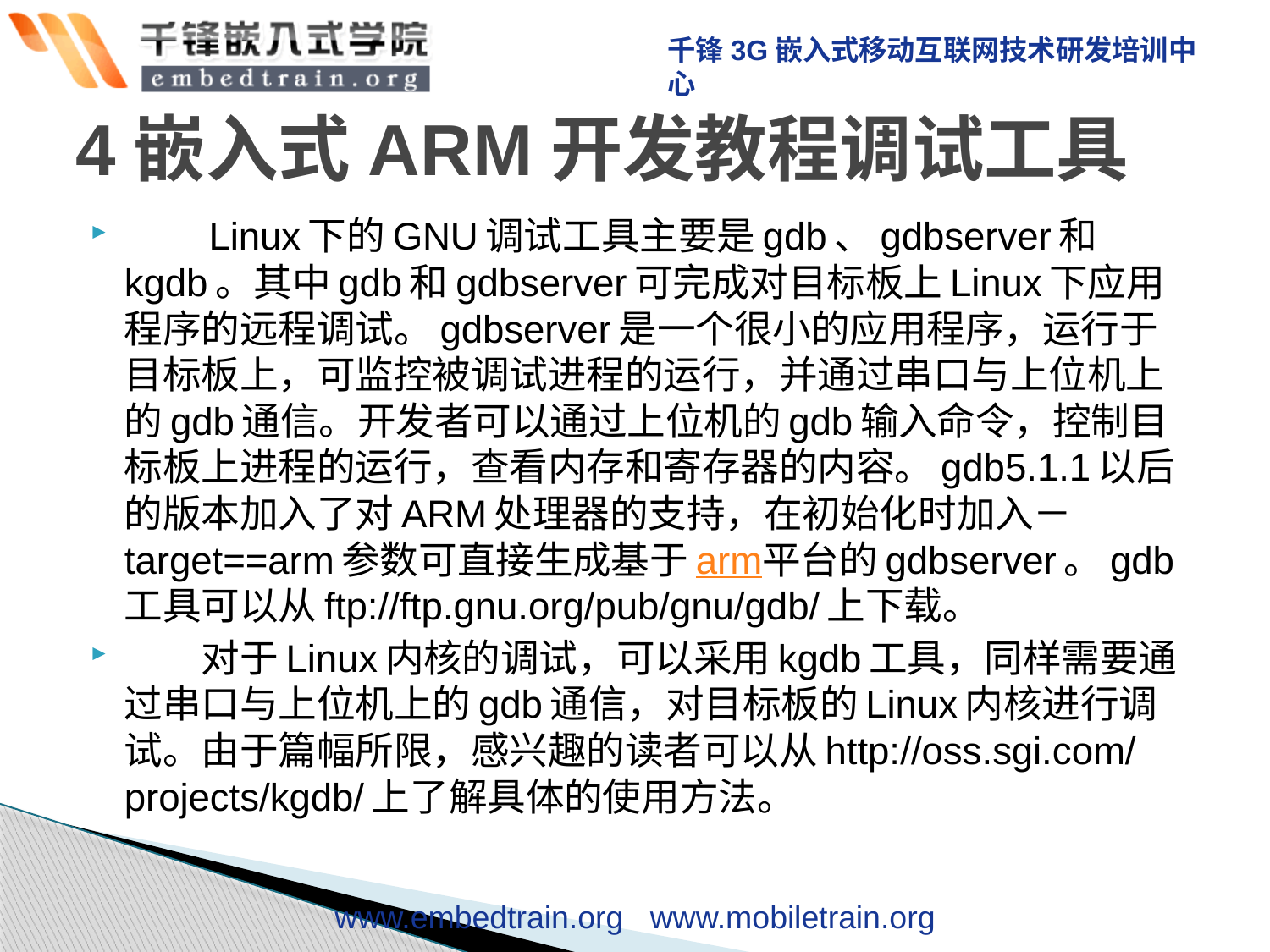

# 4嵌入式ARM开发教程调试工具
　　Linux下的GNU调试工具主要是gdb、gdbserver和kgdb。其中gdb和gdbserver可完成对目标板上Linux下应用程序的远程调试。gdbserver是一个很小的应用程序，运行于目标板上，可监控被调试进程的运行，并通过串口与上位机上的gdb通信。开发者可以通过上位机的gdb输入命令，控制目标板上进程的运行，查看内存和寄存器的内容。gdb5.1.1以后的版本加入了对ARM处理器的支持，在初始化时加入－target==arm参数可直接生成基于arm平台的gdbserver。gdb工具可以从ftp://ftp.gnu.org/pub/gnu/gdb/上下载。
　　对于Linux内核的调试，可以采用kgdb工具，同样需要通过串口与上位机上的gdb通信，对目标板的Linux内核进行调试。由于篇幅所限，感兴趣的读者可以从http://oss.sgi.com/projects/kgdb/上了解具体的使用方法。